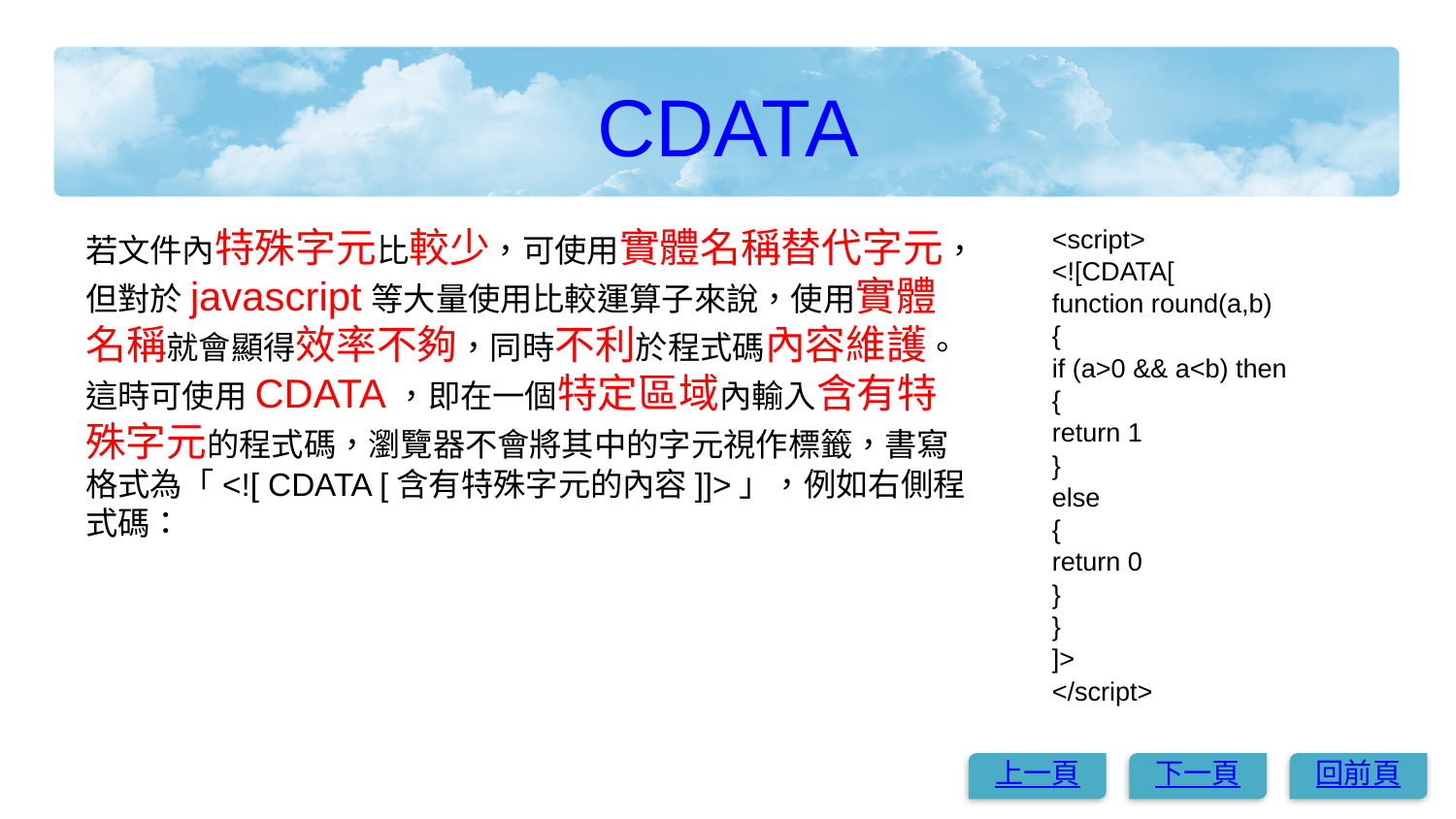

# CDATA
<script>
<![CDATA[
function round(a,b)
{
if (a>0 && a<b) then
{
return 1
}
else
{
return 0
}
}
]>
</script>
若文件內特殊字元比較少，可使用實體名稱替代字元，但對於javascript等大量使用比較運算子來說，使用實體名稱就會顯得效率不夠，同時不利於程式碼內容維護。這時可使用CDATA，即在一個特定區域內輸入含有特殊字元的程式碼，瀏覽器不會將其中的字元視作標籤，書寫格式為「<![ CDATA [含有特殊字元的內容]]>」，例如右側程式碼：
上一頁
下一頁
回前頁